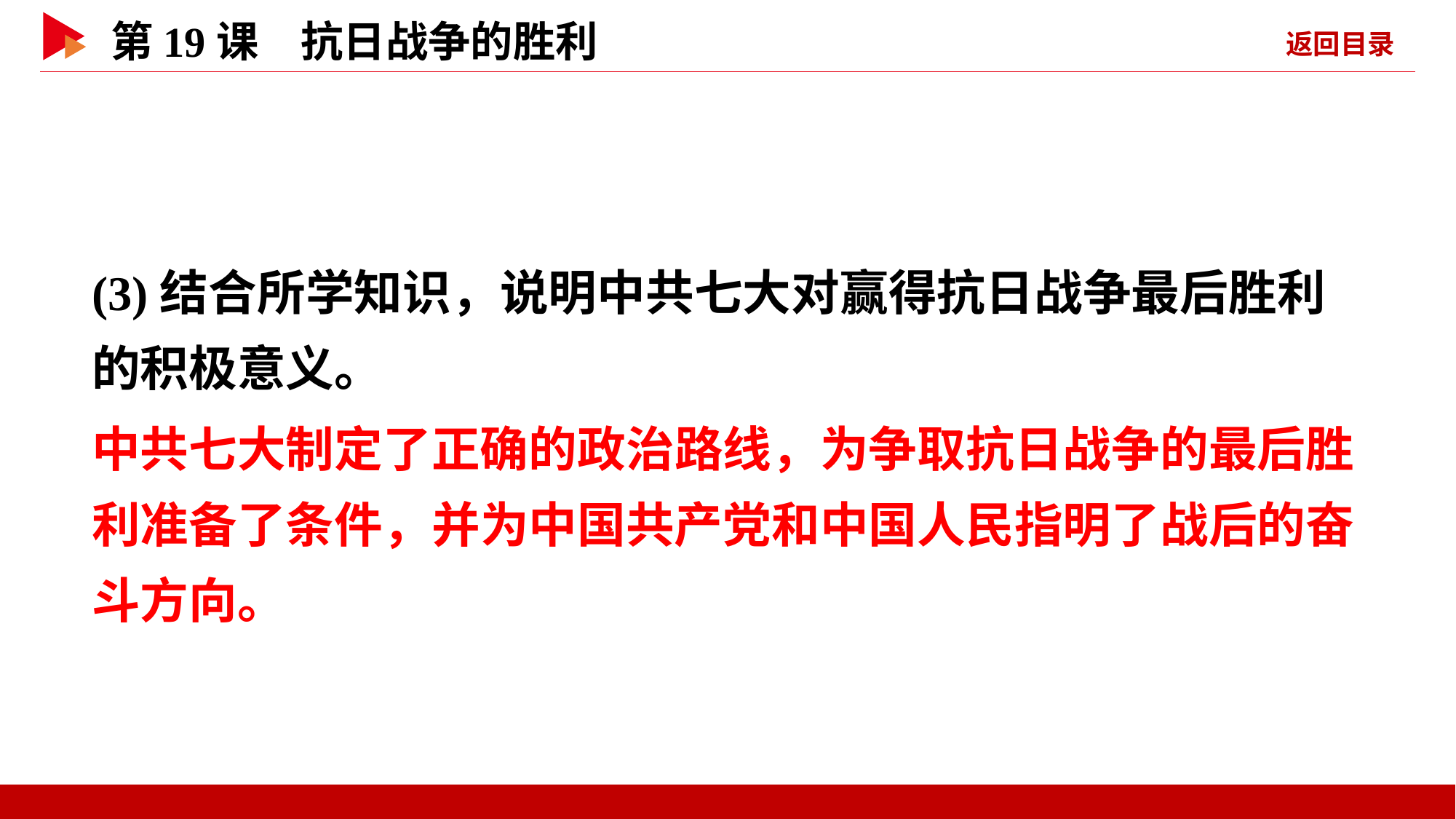

(3)结合所学知识，说明中共七大对赢得抗日战争最后胜利的积极意义。
中共七大制定了正确的政治路线，为争取抗日战争的最后胜利准备了条件，并为中国共产党和中国人民指明了战后的奋斗方向。